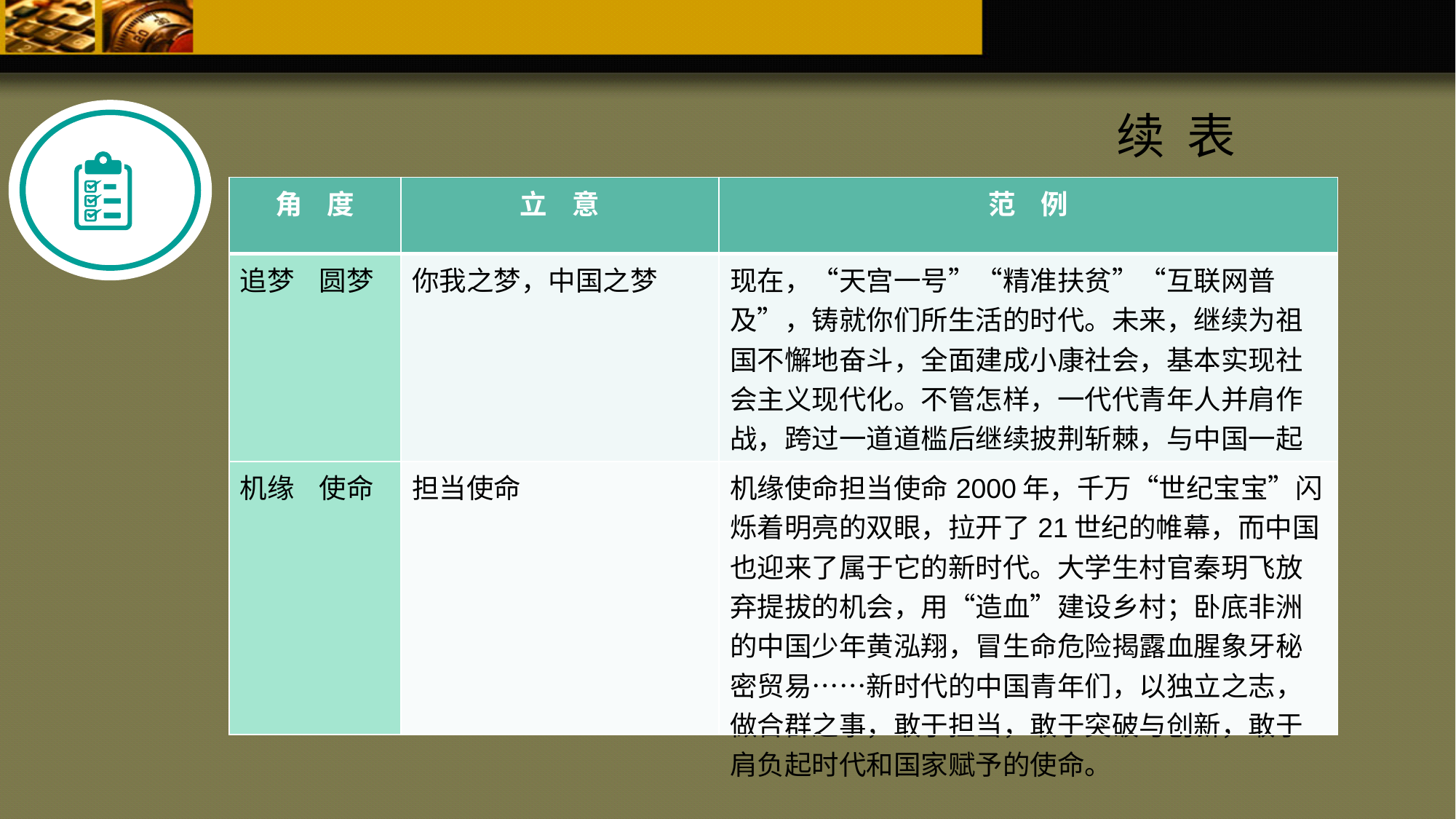

续  表

| 角 度 | 立 意 | 范 例 |
| --- | --- | --- |
| 追梦 圆梦 | 你我之梦，中国之梦 | 现在，“天宫一号”“精准扶贫”“互联网普及”，铸就你们所生活的时代。未来，继续为祖国不懈地奋斗，全面建成小康社会，基本实现社会主义现代化。不管怎样，一代代青年人并肩作战，跨过一道道槛后继续披荆斩棘，与中国一起圆梦。 |
| 机缘 使命 | 担当使命 | 机缘使命担当使命2000年，千万“世纪宝宝”闪烁着明亮的双眼，拉开了21世纪的帷幕，而中国也迎来了属于它的新时代。大学生村官秦玥飞放弃提拔的机会，用“造血”建设乡村；卧底非洲的中国少年黄泓翔，冒生命危险揭露血腥象牙秘密贸易……新时代的中国青年们，以独立之志，做合群之事，敢于担当，敢于突破与创新，敢于肩负起时代和国家赋予的使命。 |